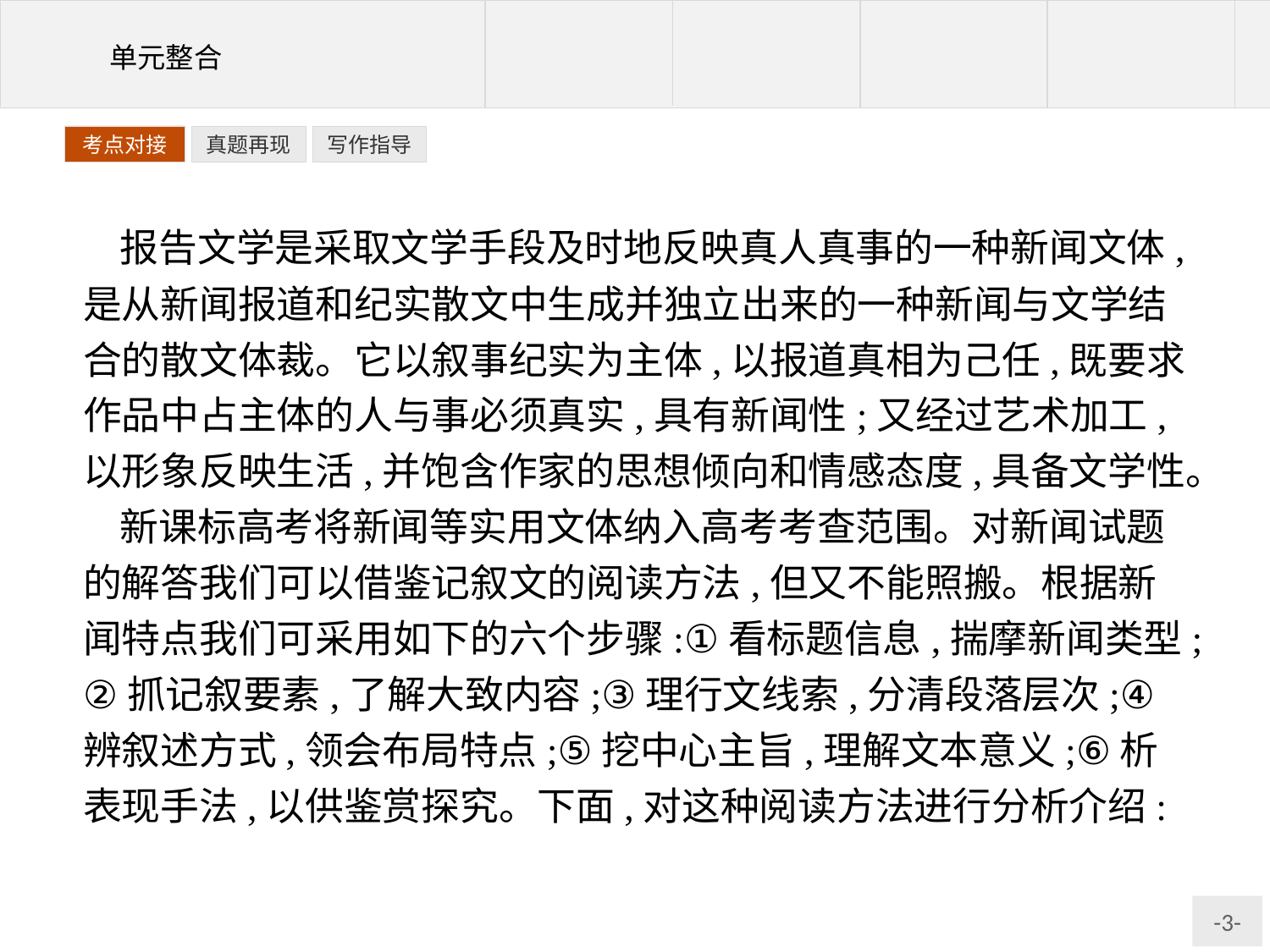

写作指导
考点对接
真题再现
报告文学是采取文学手段及时地反映真人真事的一种新闻文体,是从新闻报道和纪实散文中生成并独立出来的一种新闻与文学结合的散文体裁。它以叙事纪实为主体,以报道真相为己任,既要求作品中占主体的人与事必须真实,具有新闻性;又经过艺术加工,以形象反映生活,并饱含作家的思想倾向和情感态度,具备文学性。
新课标高考将新闻等实用文体纳入高考考查范围。对新闻试题的解答我们可以借鉴记叙文的阅读方法,但又不能照搬。根据新闻特点我们可采用如下的六个步骤:①看标题信息,揣摩新闻类型;②抓记叙要素,了解大致内容;③理行文线索,分清段落层次;④辨叙述方式,领会布局特点;⑤挖中心主旨,理解文本意义;⑥析表现手法,以供鉴赏探究。下面,对这种阅读方法进行分析介绍: